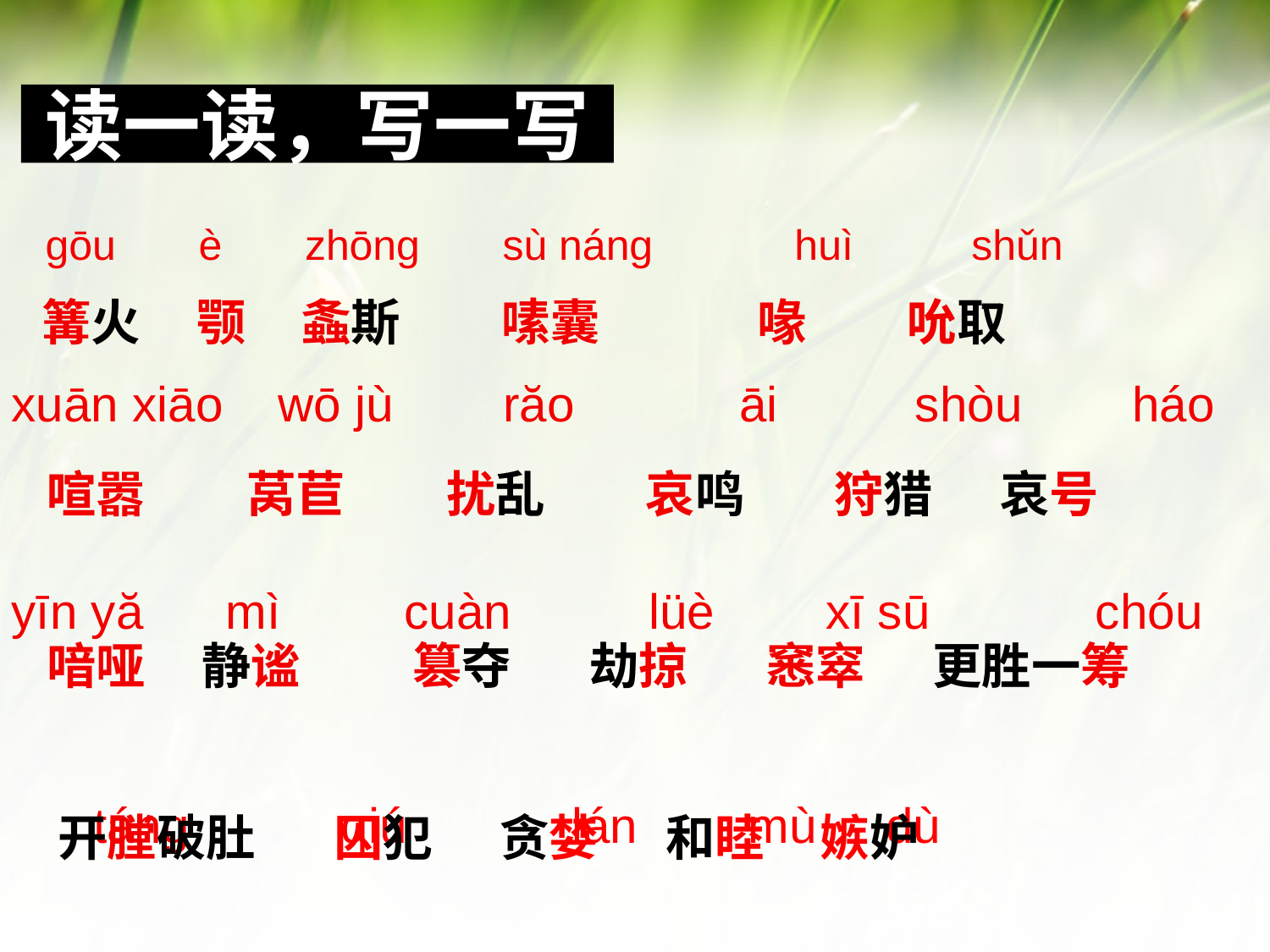

# 读一读，写一写

   xuān xiāo    wō jù        răo            āi          shòu        háo

   yīn yă      mì         cuàn          lüè        xī sū            chóu

       táng           qiú            lán        mù     dù
 gōu       è       zhōng       sù náng            huì          shǔn
   篝火     颚     螽斯         嗉囊              喙         吮取

  喧嚣         莴苣         扰乱         哀鸣        狩猎      哀号

  喑哑     静谧          篡夺       劫掠       窸窣      更胜一筹

   开膛破肚       囚犯      贪婪      和睦     嫉妒